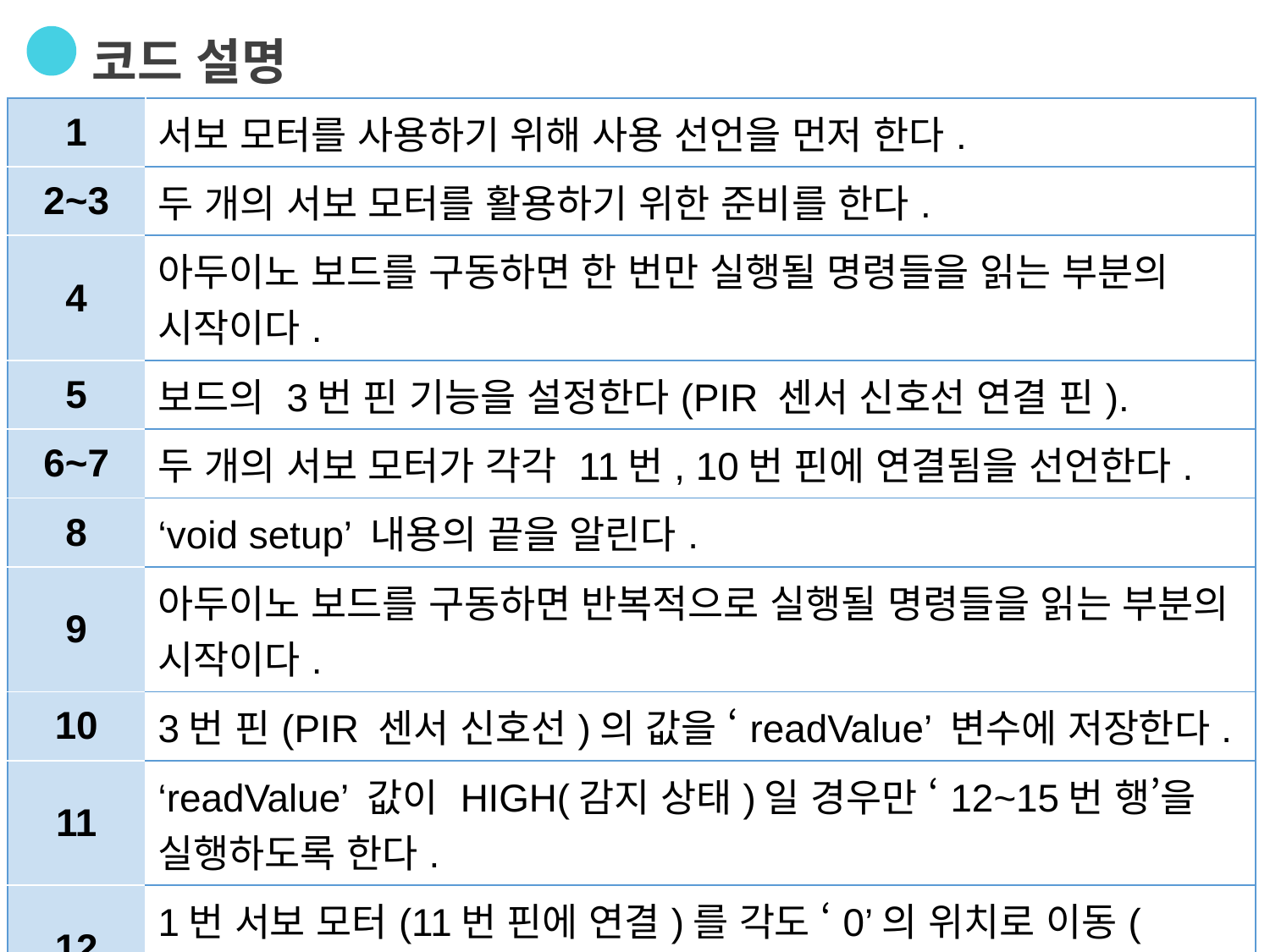

코드 설명

| 1 | 서보 모터를 사용하기 위해 사용 선언을 먼저 한다. |
| --- | --- |
| 2~3 | 두 개의 서보 모터를 활용하기 위한 준비를 한다. |
| 4 | 아두이노 보드를 구동하면 한 번만 실행될 명령들을 읽는 부분의 시작이다. |
| 5 | 보드의 3번 핀 기능을 설정한다(PIR 센서 신호선 연결 핀). |
| 6~7 | 두 개의 서보 모터가 각각 11번, 10번 핀에 연결됨을 선언한다. |
| 8 | ‘void setup’ 내용의 끝을 알린다. |
| 9 | 아두이노 보드를 구동하면 반복적으로 실행될 명령들을 읽는 부분의 시작이다. |
| 10 | 3번 핀(PIR 센서 신호선)의 값을 ‘readValue’ 변수에 저장한다. |
| 11 | ‘readValue’ 값이 HIGH(감지 상태)일 경우만 ‘12~15번 행’을 실행하도록 한다. |
| 12 | 1번 서보 모터(11번 핀에 연결)를 각도 ‘0’의 위치로 이동(집게로 잡기)한다. |